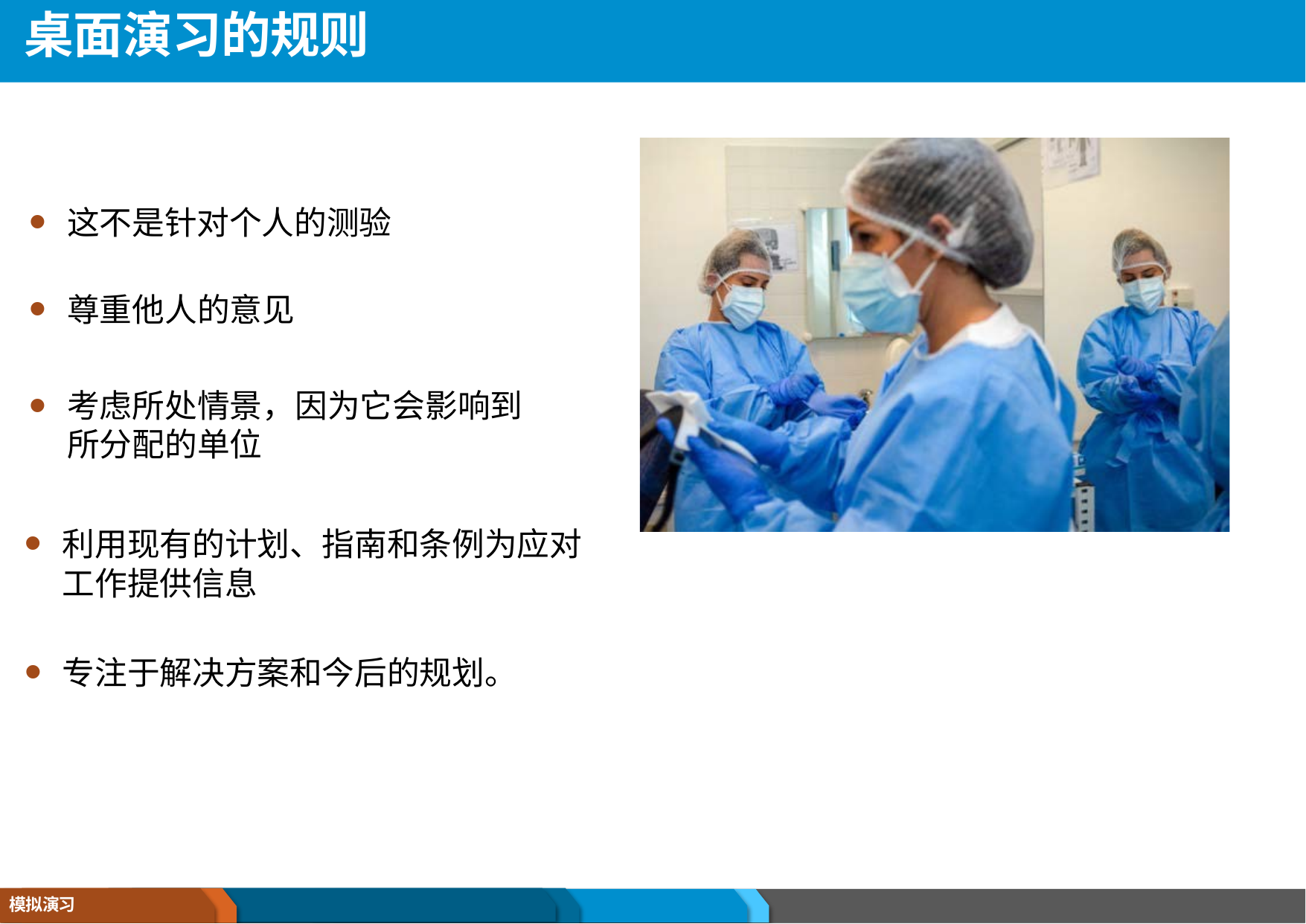

# 桌面演习的规则

这不是针对个人的测验

尊重他人的意见

考虑所处情景，因为它会影响到所分配的单位

利用现有的计划、指南和条例为应对
工作提供信息

专注于解决方案和今后的规划。
模拟演习